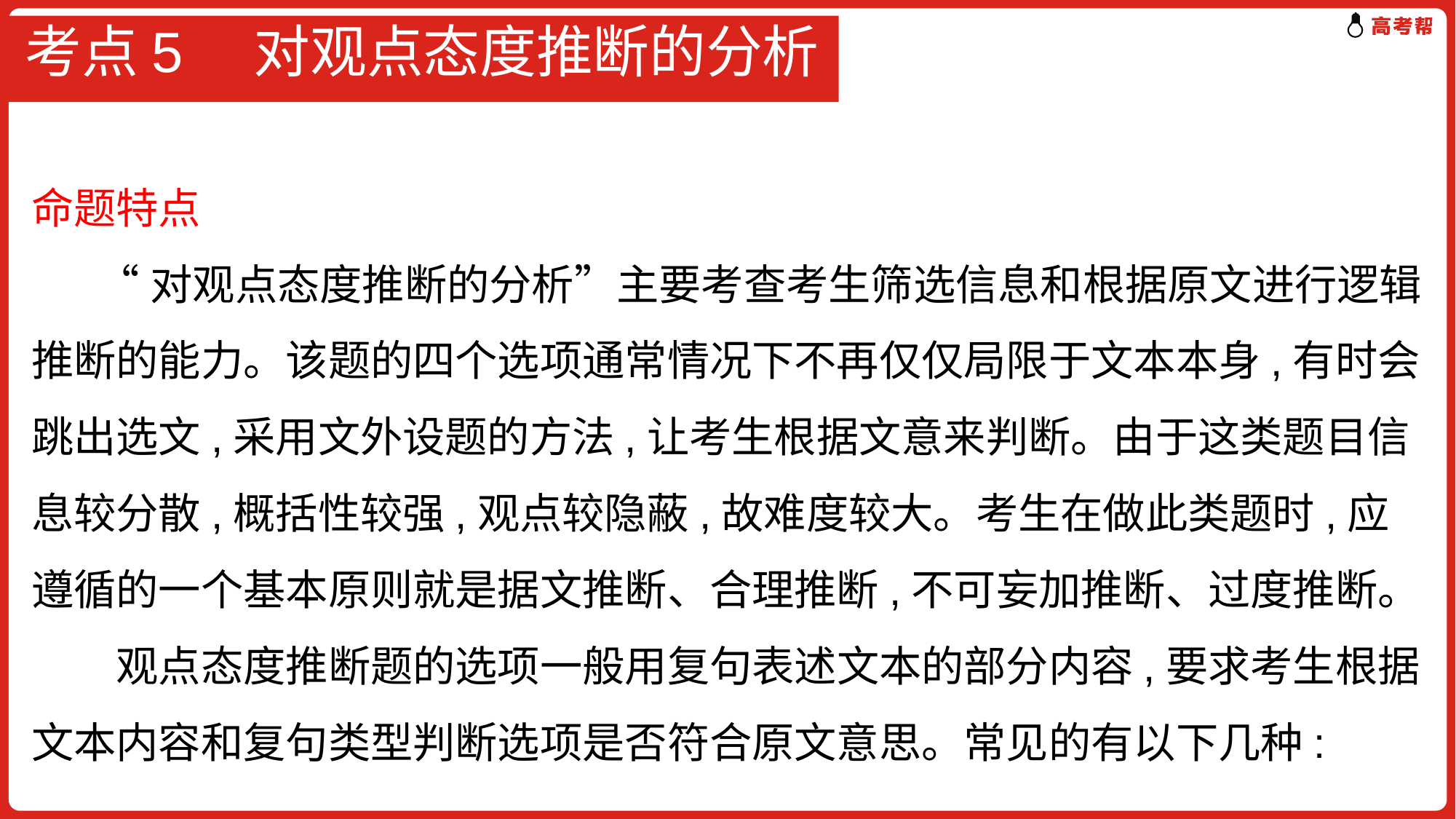

# 考点5　对观点态度推断的分析
命题特点
       “对观点态度推断的分析”主要考查考生筛选信息和根据原文进行逻辑推断的能力。该题的四个选项通常情况下不再仅仅局限于文本本身,有时会跳出选文,采用文外设题的方法,让考生根据文意来判断。由于这类题目信息较分散,概括性较强,观点较隐蔽,故难度较大。考生在做此类题时,应遵循的一个基本原则就是据文推断、合理推断,不可妄加推断、过度推断。
　　观点态度推断题的选项一般用复句表述文本的部分内容,要求考生根据文本内容和复句类型判断选项是否符合原文意思。常见的有以下几种: